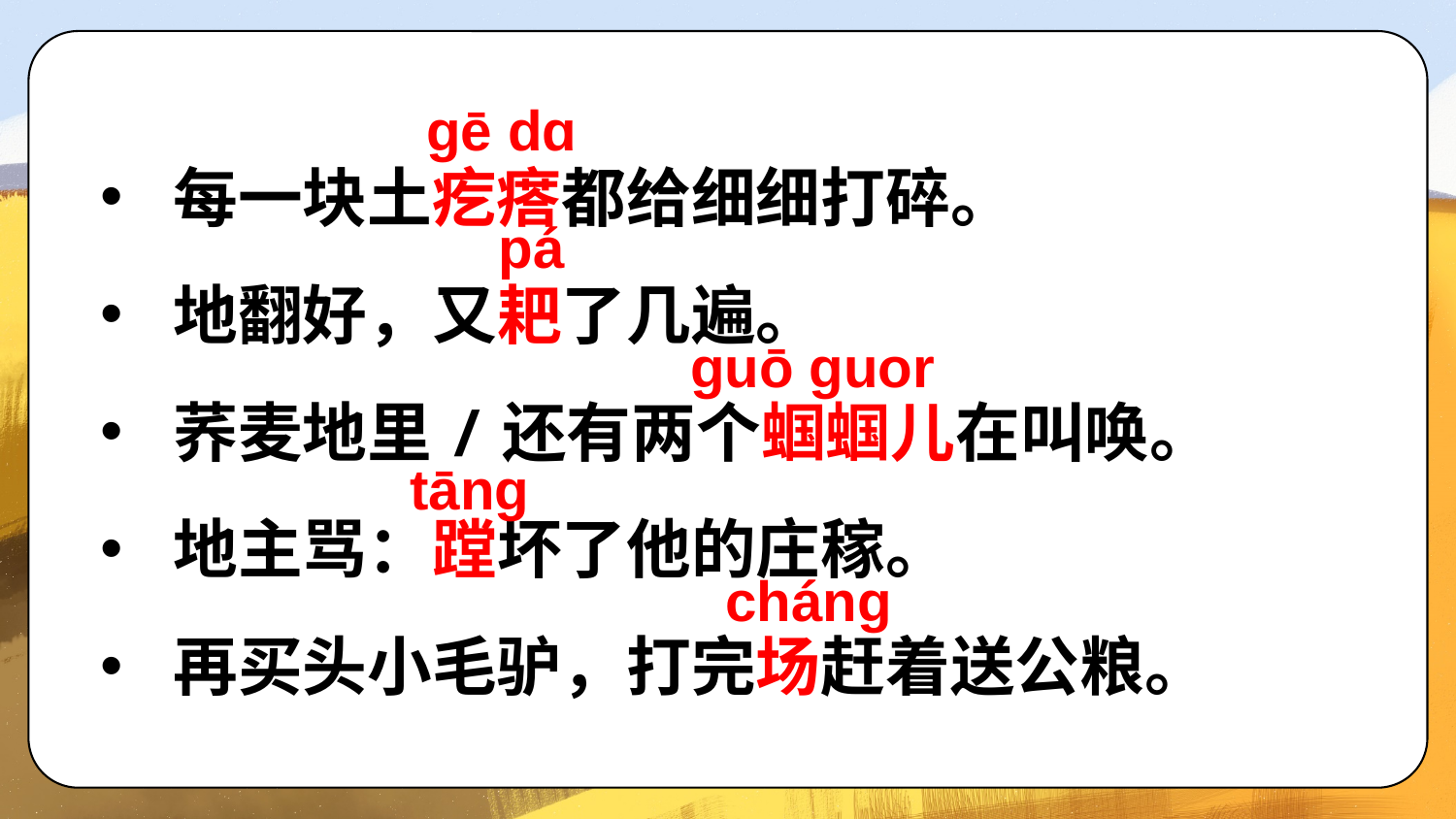

ɡē dɑ
每一块土疙瘩都给细细打碎。
地翻好，又耙了几遍。
荞麦地里/还有两个蝈蝈儿在叫唤。
地主骂：蹚坏了他的庄稼。
再买头小毛驴，打完场赶着送公粮。
pá
ɡuō ɡuor
tānɡ
chánɡ